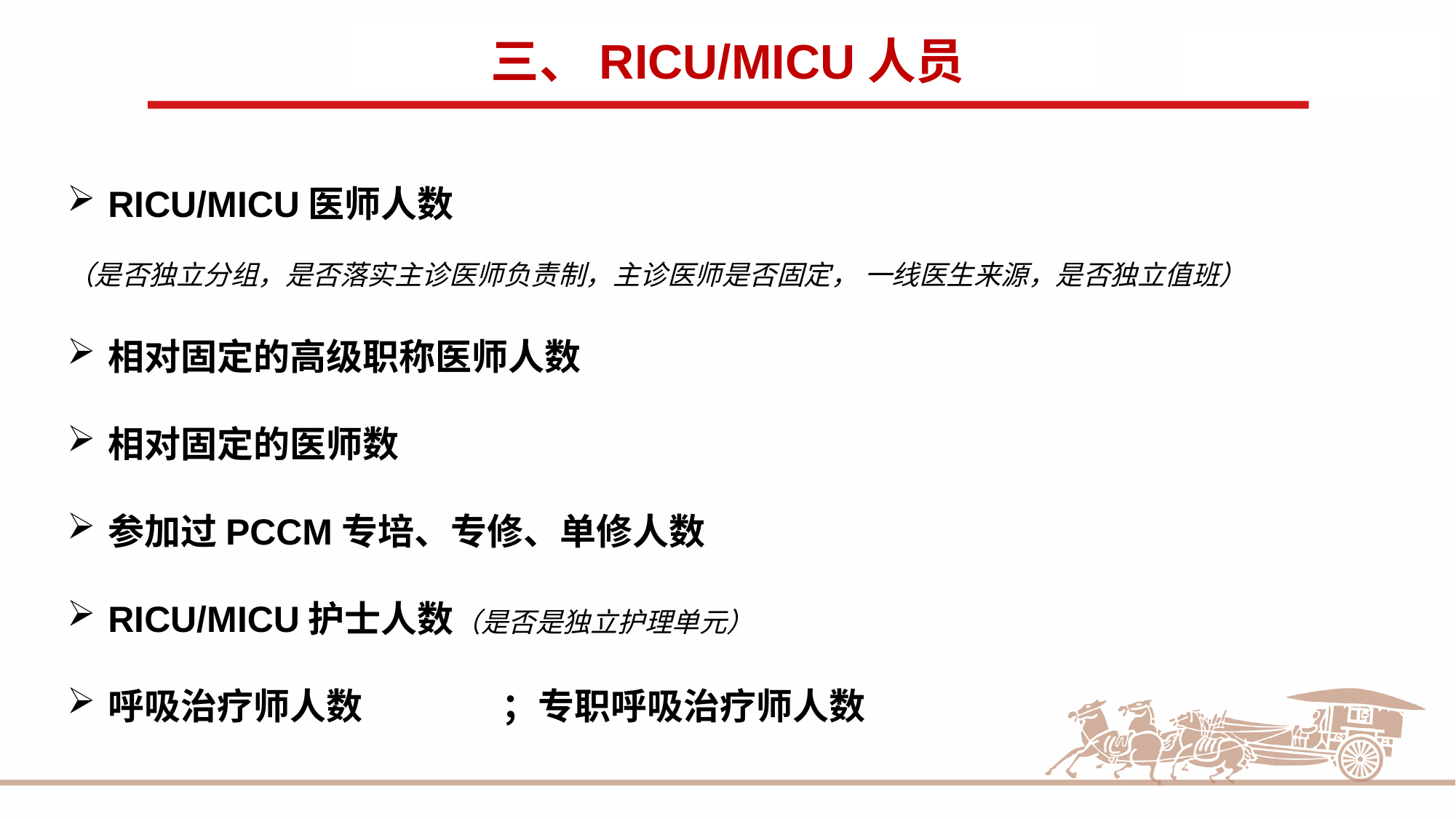

三、RICU/MICU人员
RICU/MICU医师人数
（是否独立分组，是否落实主诊医师负责制，主诊医师是否固定， 一线医生来源，是否独立值班）
相对固定的高级职称医师人数
相对固定的医师数
参加过PCCM专培、专修、单修人数
RICU/MICU护士人数（是否是独立护理单元）
呼吸治疗师人数                 ；专职呼吸治疗师人数